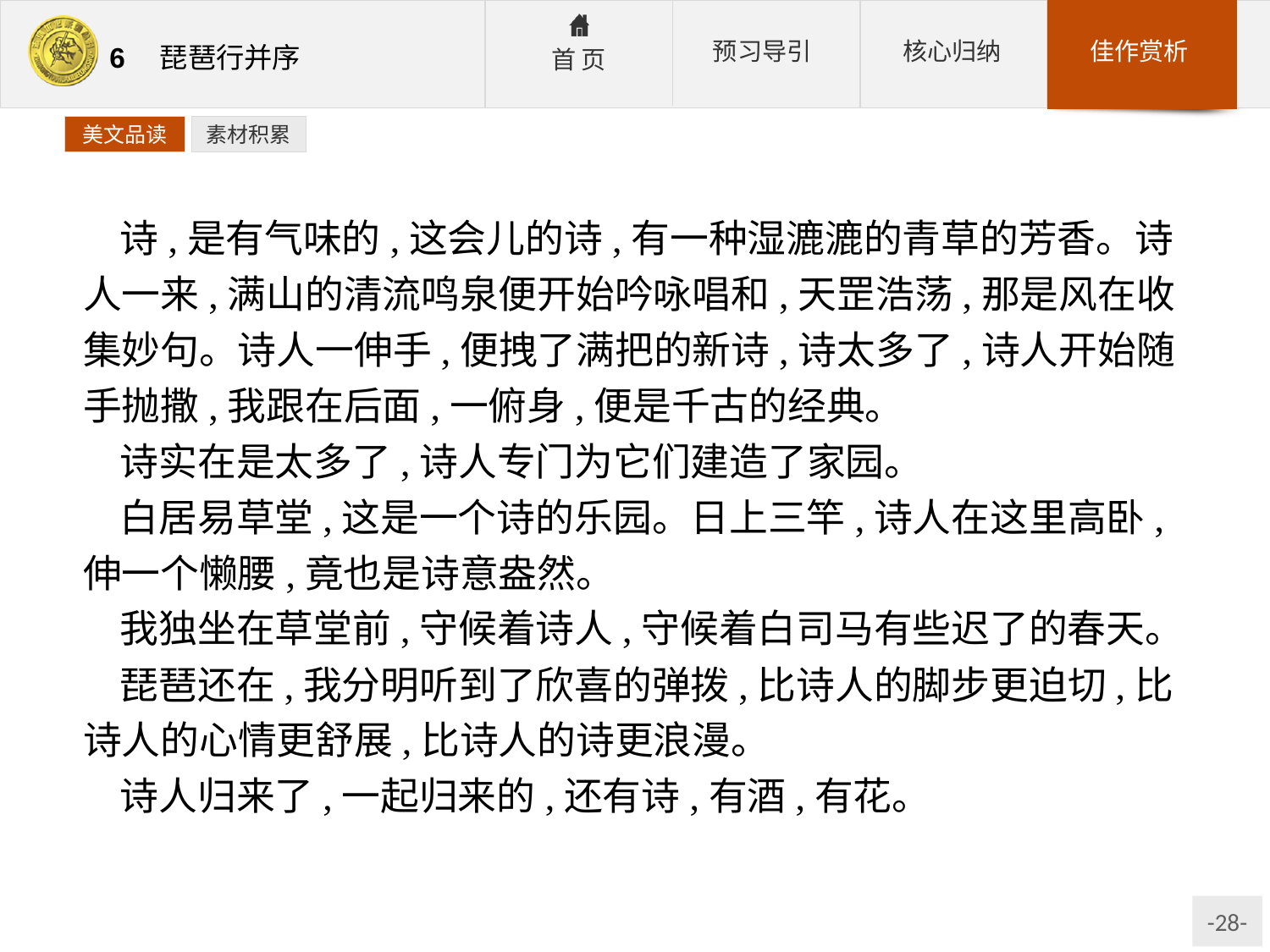

美文品读
素材积累
诗,是有气味的,这会儿的诗,有一种湿漉漉的青草的芳香。诗人一来,满山的清流鸣泉便开始吟咏唱和,天罡浩荡,那是风在收集妙句。诗人一伸手,便拽了满把的新诗,诗太多了,诗人开始随手抛撒,我跟在后面,一俯身,便是千古的经典。
诗实在是太多了,诗人专门为它们建造了家园。
白居易草堂,这是一个诗的乐园。日上三竿,诗人在这里高卧,伸一个懒腰,竟也是诗意盎然。
我独坐在草堂前,守候着诗人,守候着白司马有些迟了的春天。
琵琶还在,我分明听到了欣喜的弹拨,比诗人的脚步更迫切,比诗人的心情更舒展,比诗人的诗更浪漫。
诗人归来了,一起归来的,还有诗,有酒,有花。